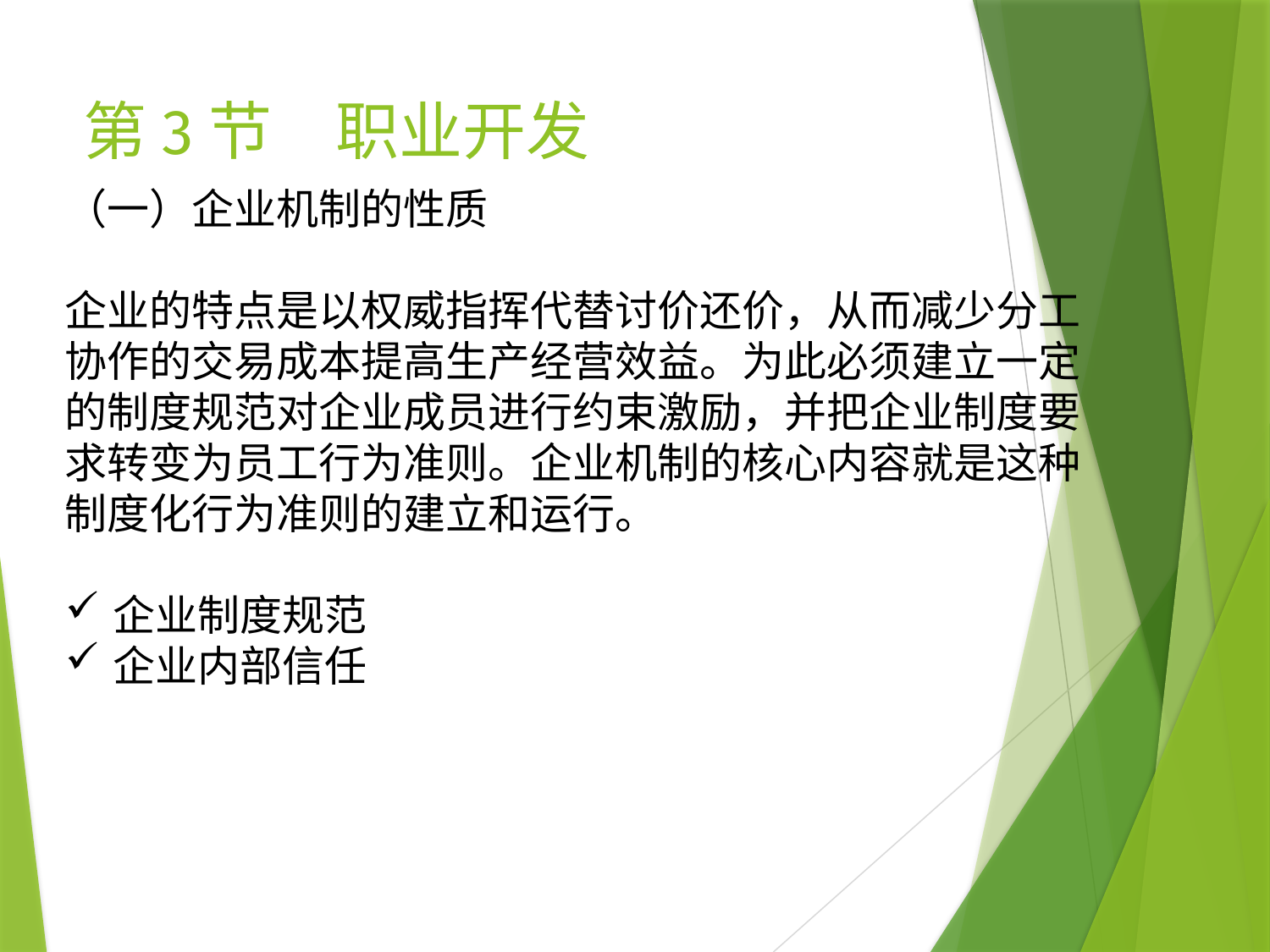

# 第3节　职业开发
（一）企业机制的性质

企业的特点是以权威指挥代替讨价还价，从而减少分工协作的交易成本提高生产经营效益。为此必须建立一定的制度规范对企业成员进行约束激励，并把企业制度要求转变为员工行为准则。企业机制的核心内容就是这种制度化行为准则的建立和运行。

企业制度规范
企业内部信任